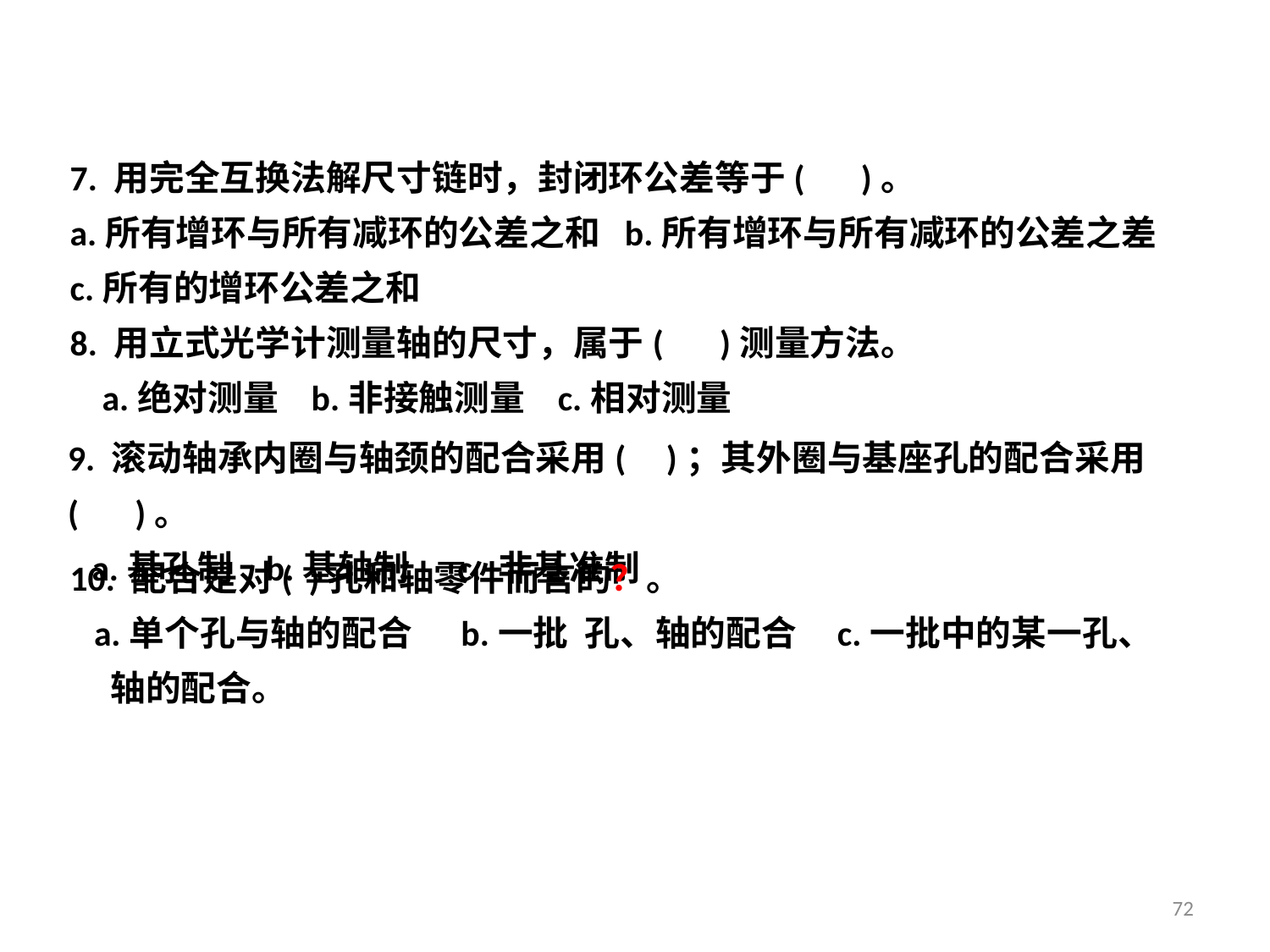

7. 用完全互换法解尺寸链时，封闭环公差等于(       )。
a.所有增环与所有减环的公差之和  b.所有增环与所有减环的公差之差
c.所有的增环公差之和
8. 用立式光学计测量轴的尺寸，属于(       )测量方法。
    a.绝对测量   b.非接触测量   c.相对测量
9. 滚动轴承内圈与轴颈的配合采用(     )；其外圈与基座孔的配合采用(       )。
   a.基孔制   b.基轴制     c. 非基准制
10. 配合是对(  )孔和轴零件而言的？。
   a.单个孔与轴的配合     b.一批  孔、轴的配合    c.一批中的某一孔、
    轴的配合。
72